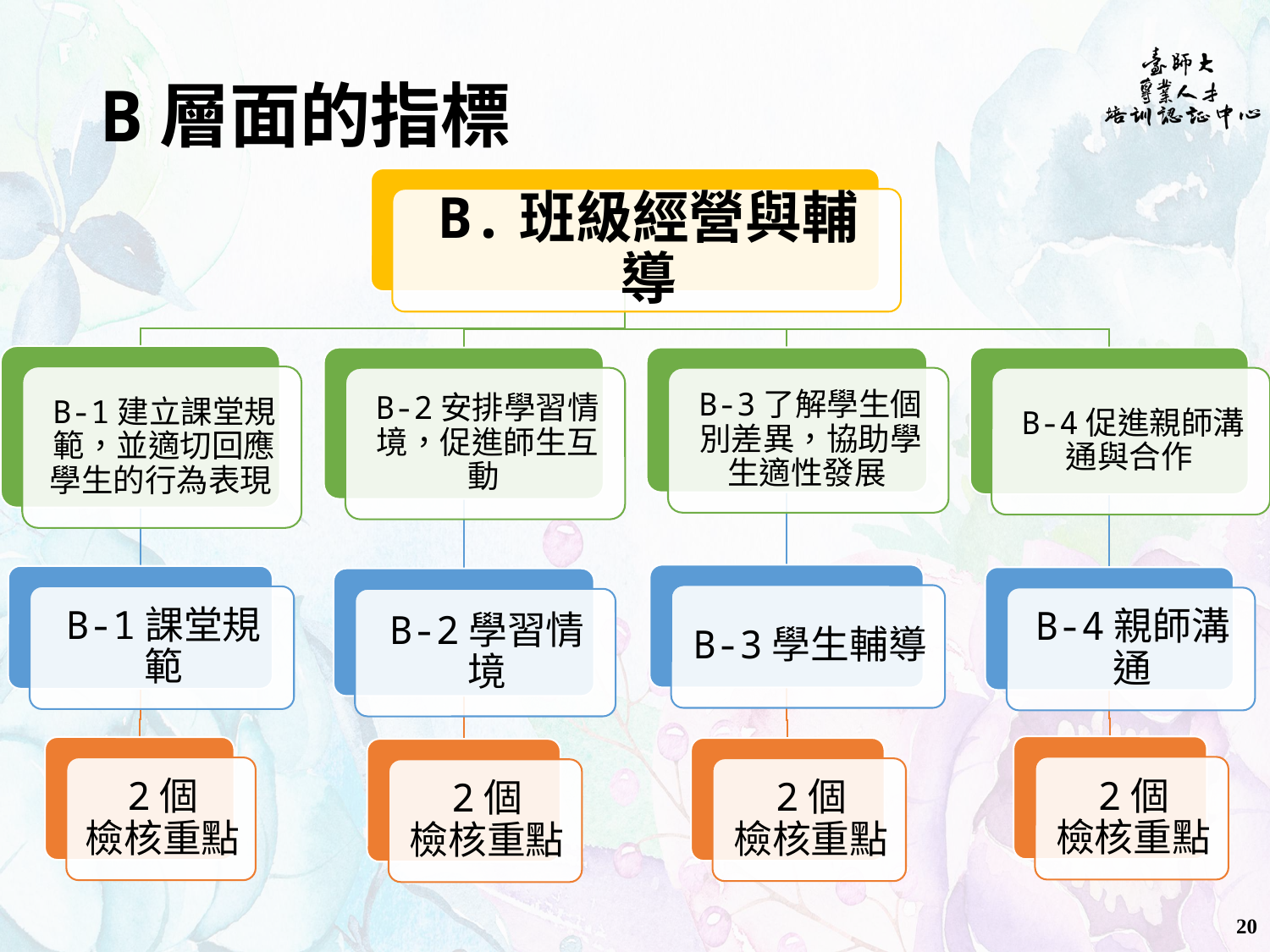

# B層面的指標
B.班級經營與輔導
B-1建立課堂規範，並適切回應學生的行為表現
B-1課堂規範
2個
檢核重點
B-2安排學習情境，促進師生互動
B-2學習情境
2個
檢核重點
B-3了解學生個別差異，協助學生適性發展
B-3學生輔導
2個
檢核重點
B-4促進親師溝通與合作
B-4親師溝通
2個
檢核重點
20